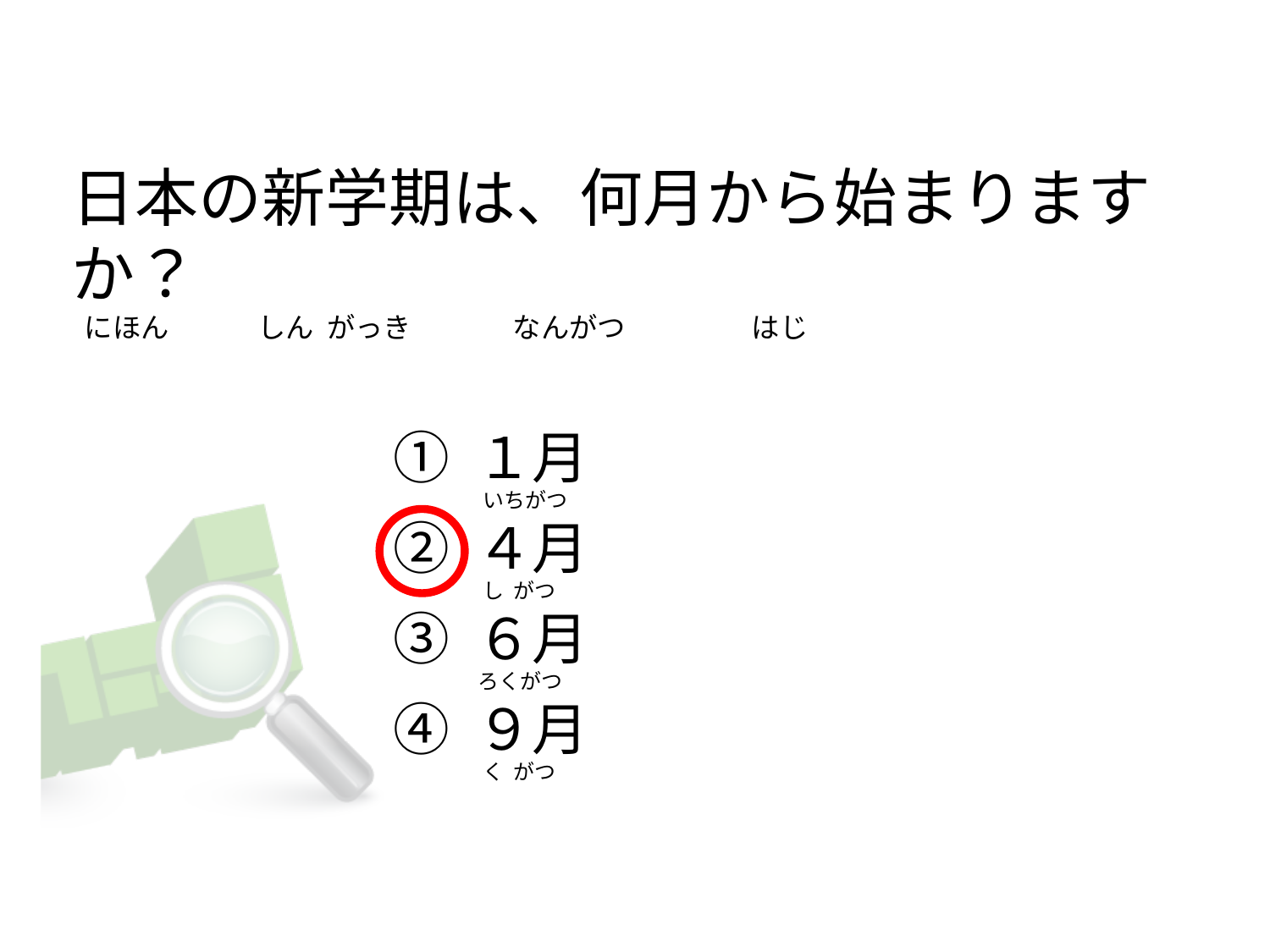

# 日本の新学期は、何月から始まりますか？    にほん              しん  がっき                なんがつ          　　 はじ
① １月
② ４月
③ ６月
④ ９月
  いちがつ

  し  がつ
 ろくがつ
  く  がつ